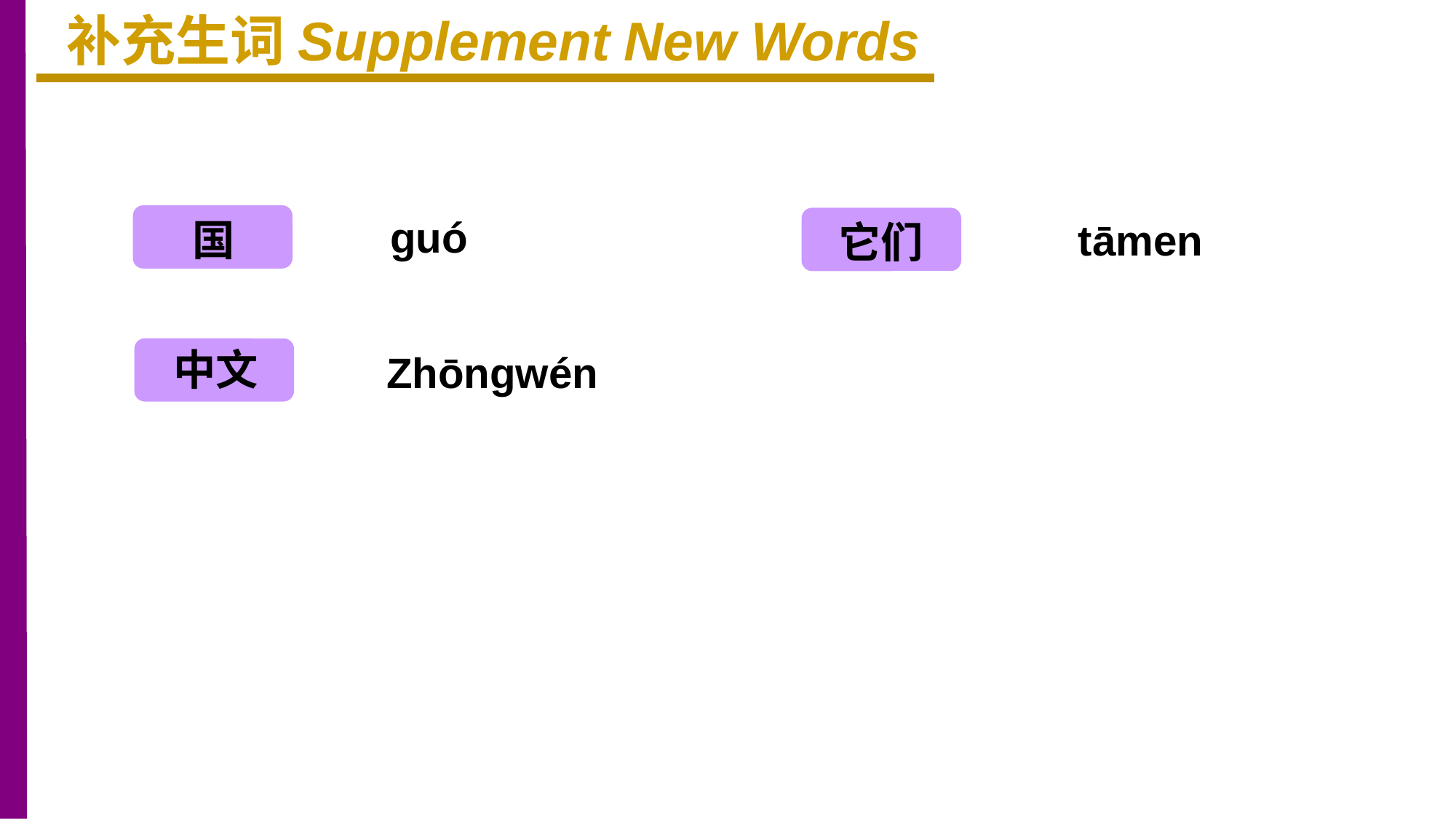

补充生词Supplement New Words

国
guó
tāmen

它们
中文

Zhōngwén